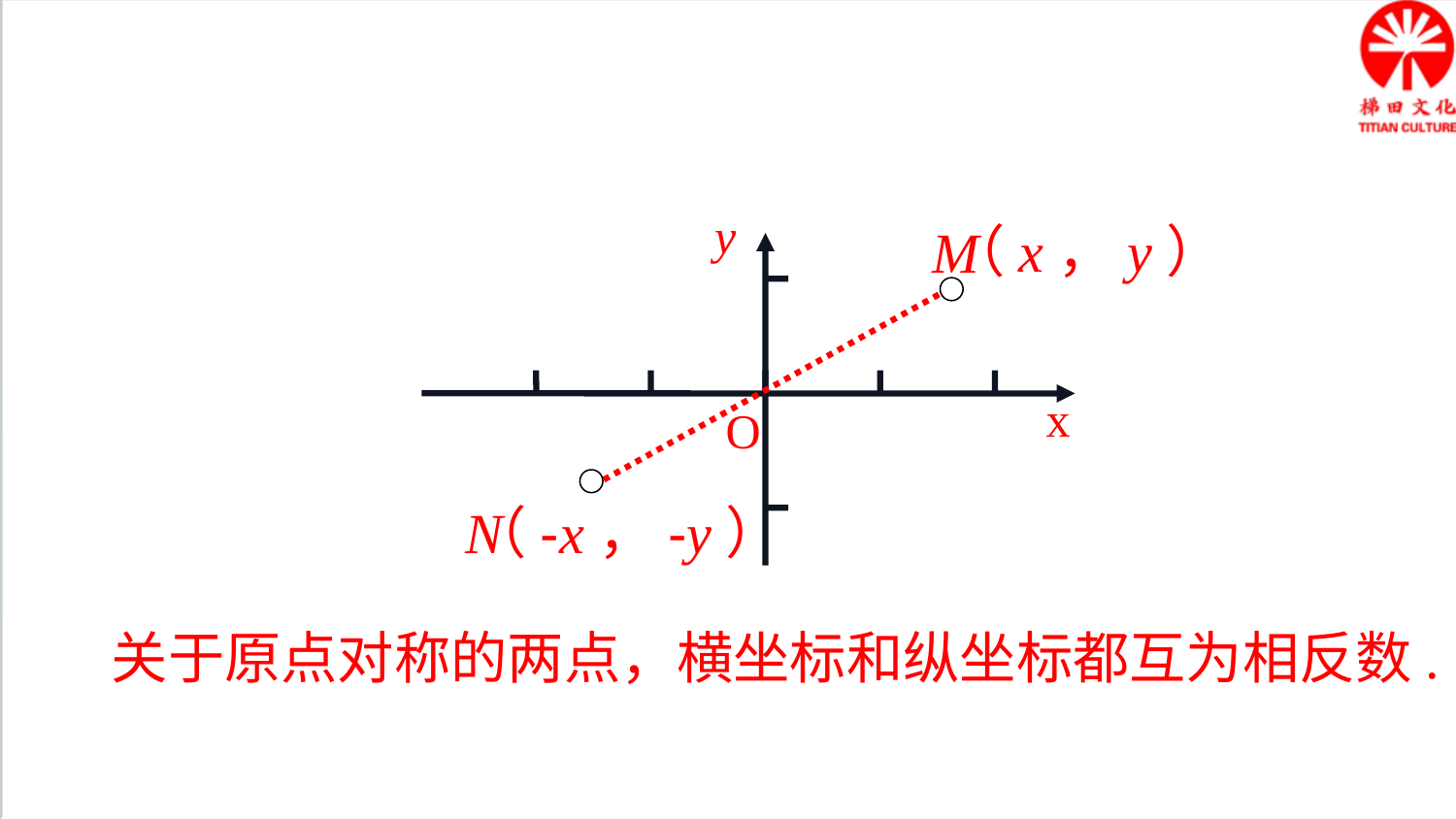

归纳总结
y

x
O
（x，y）
M

N
（-x，-y）
关于原点对称的两点，横坐标和纵坐标都互为相反数.